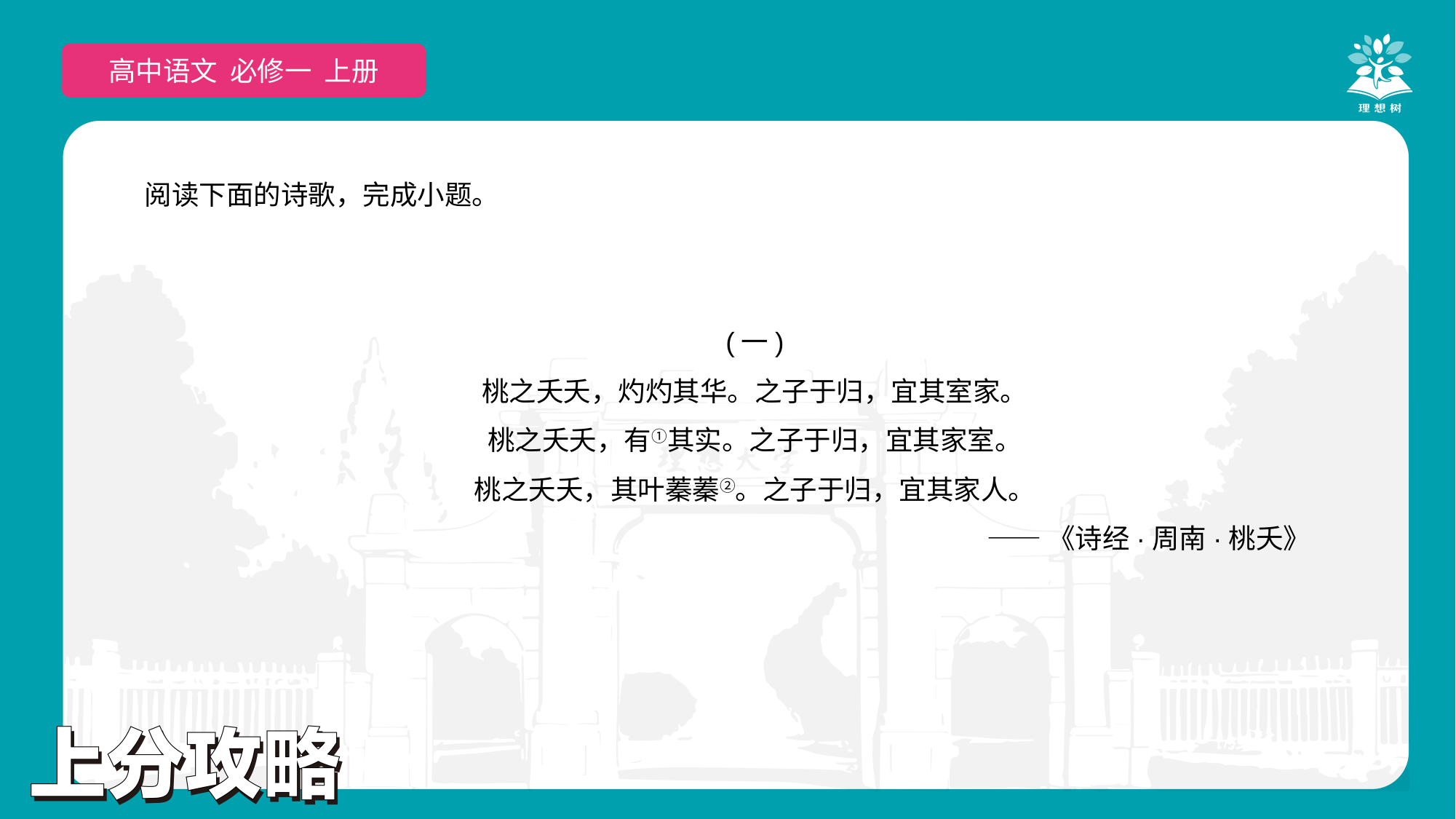

高中语文  选择性必修上
高中语文  必修一  上册
阅读下面的诗歌，完成小题。

(一)
桃之夭夭，灼灼其华。之子于归，宜其室家。
桃之夭夭，有①其实。之子于归，宜其家室。
桃之夭夭，其叶蓁蓁②。之子于归，宜其家人。
——《诗经·周南·桃夭》